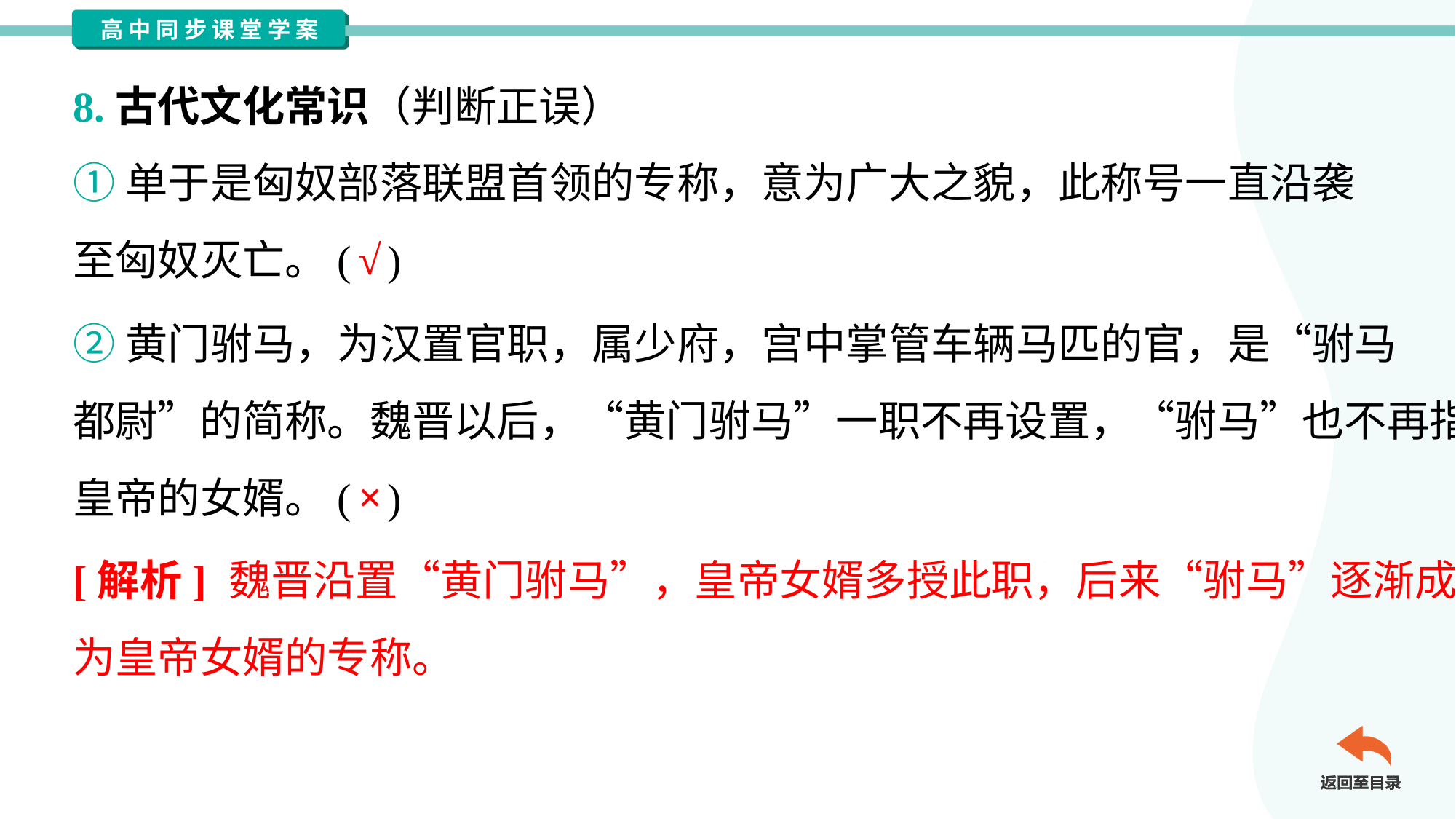

8.古代文化常识（判断正误）
①单于是匈奴部落联盟首领的专称，意为广大之貌，此称号一直沿袭
至匈奴灭亡。(   )
√
②黄门驸马，为汉置官职，属少府，宫中掌管车辆马匹的官，是“驸马
都尉”的简称。魏晋以后，“黄门驸马”一职不再设置，“驸马”也不再指
皇帝的女婿。(   )
×
[解析] 魏晋沿置“黄门驸马”，皇帝女婿多授此职，后来“驸马”逐渐成
为皇帝女婿的专称。